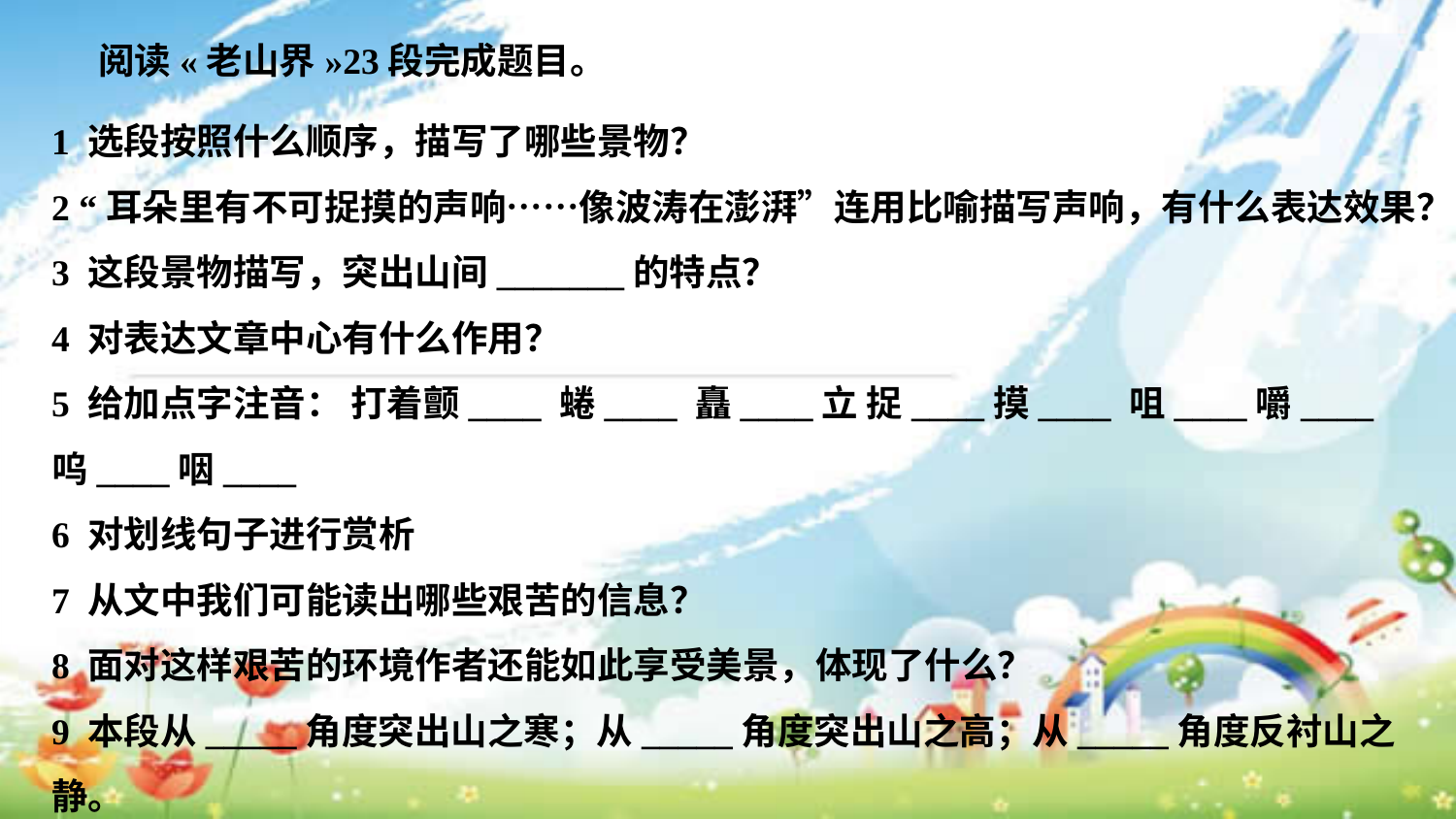

阅读«老山界»23段完成题目。
1 选段按照什么顺序，描写了哪些景物？
2 “耳朵里有不可捉摸的声响……像波涛在澎湃”连用比喻描写声响，有什么表达效果？
3 这段景物描写，突出山间_______的特点？
4 对表达文章中心有什么作用？
5 给加点字注音： 打着颤____ 蜷____ 矗____立 捉____摸____ 咀____嚼____ 呜____咽____
6 对划线句子进行赏析
7 从文中我们可能读出哪些艰苦的信息？
8 面对这样艰苦的环境作者还能如此享受美景，体现了什么？
9 本段从_____角度突出山之寒；从_____角度突出山之高；从_____角度反衬山之静。